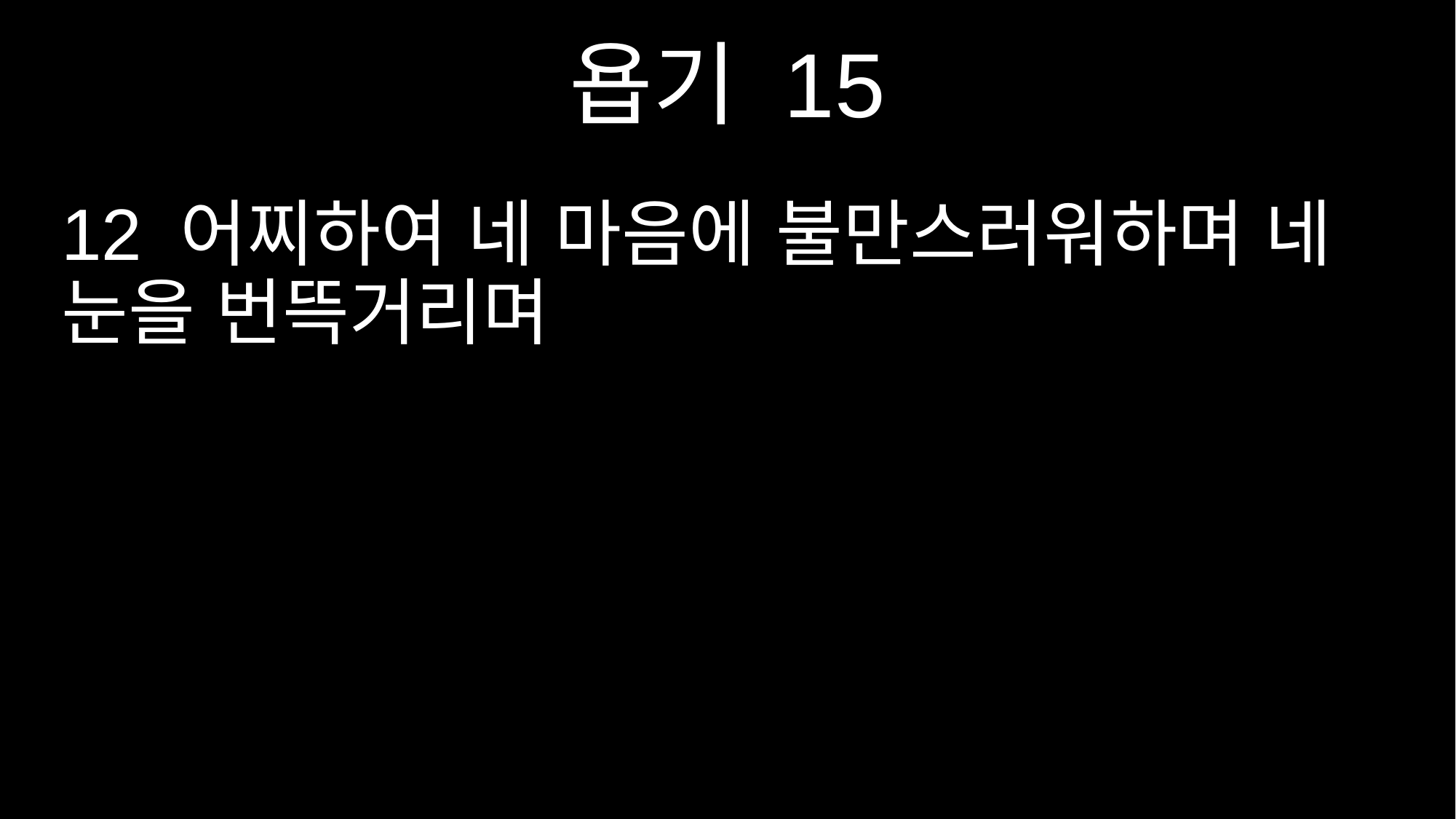

욥기 15
12 어찌하여 네 마음에 불만스러워하며 네 눈을 번뜩거리며